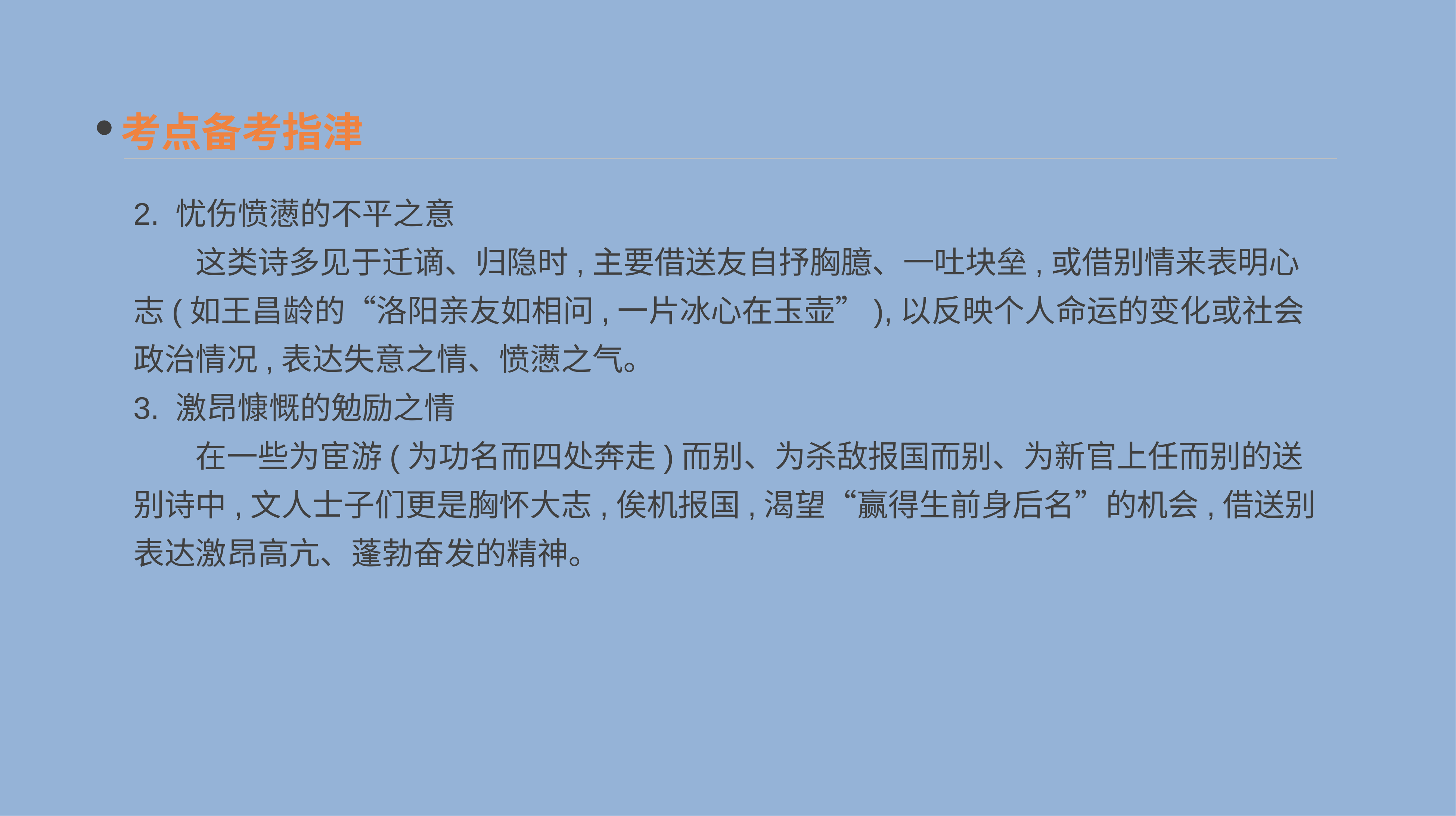

考点备考指津

2. 忧伤愤懑的不平之意
　　这类诗多见于迁谪、归隐时,主要借送友自抒胸臆、一吐块垒,或借别情来表明心志(如王昌龄的“洛阳亲友如相问,一片冰心在玉壶”),以反映个人命运的变化或社会政治情况,表达失意之情、愤懑之气。
3. 激昂慷慨的勉励之情
　　在一些为宦游(为功名而四处奔走)而别、为杀敌报国而别、为新官上任而别的送别诗中,文人士子们更是胸怀大志,俟机报国,渴望“赢得生前身后名”的机会,借送别表达激昂高亢、蓬勃奋发的精神。